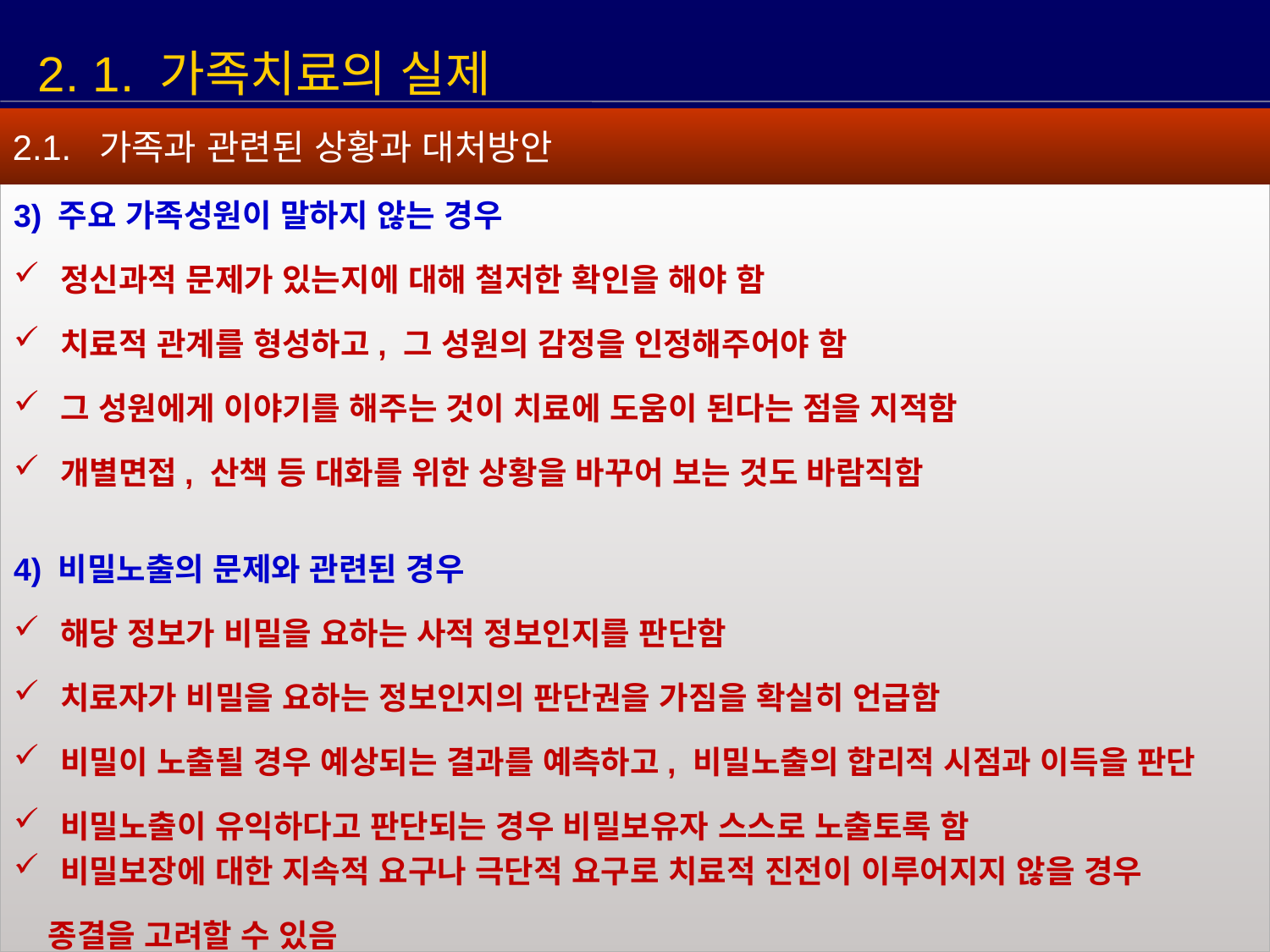

2. 1. 가족치료의 실제

2.1.  가족과 관련된 상황과 대처방안
3) 주요 가족성원이 말하지 않는 경우
 정신과적 문제가 있는지에 대해 철저한 확인을 해야 함
 치료적 관계를 형성하고, 그 성원의 감정을 인정해주어야 함
 그 성원에게 이야기를 해주는 것이 치료에 도움이 된다는 점을 지적함
 개별면접, 산책 등 대화를 위한 상황을 바꾸어 보는 것도 바람직함

4) 비밀노출의 문제와 관련된 경우
 해당 정보가 비밀을 요하는 사적 정보인지를 판단함
 치료자가 비밀을 요하는 정보인지의 판단권을 가짐을 확실히 언급함
 비밀이 노출될 경우 예상되는 결과를 예측하고, 비밀노출의 합리적 시점과 이득을 판단
 비밀노출이 유익하다고 판단되는 경우 비밀보유자 스스로 노출토록 함
 비밀보장에 대한 지속적 요구나 극단적 요구로 치료적 진전이 이루어지지 않을 경우
   종결을 고려할 수 있음